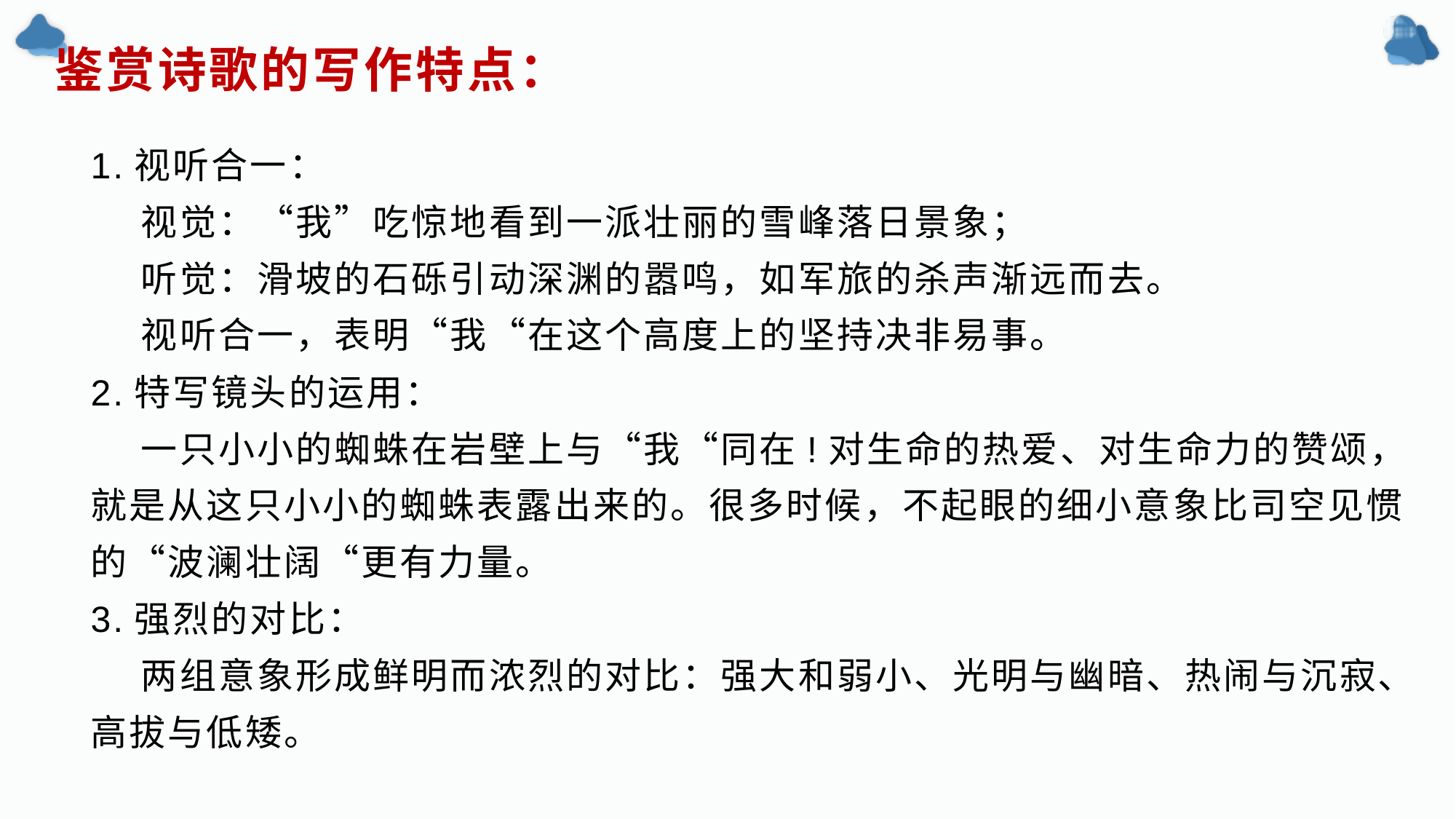

# 鉴赏诗歌的写作特点：
1.视听合一：
    视觉：“我”吃惊地看到一派壮丽的雪峰落日景象；
    听觉：滑坡的石砾引动深渊的嚣鸣，如军旅的杀声渐远而去。
    视听合一，表明“我“在这个高度上的坚持决非易事。
2.特写镜头的运用：
    一只小小的蜘蛛在岩壁上与“我“同在!对生命的热爱、对生命力的赞颂，就是从这只小小的蜘蛛表露出来的。很多时候，不起眼的细小意象比司空见惯的“波澜壮阔“更有力量。
3.强烈的对比：
    两组意象形成鲜明而浓烈的对比：强大和弱小、光明与幽暗、热闹与沉寂、高拔与低矮。